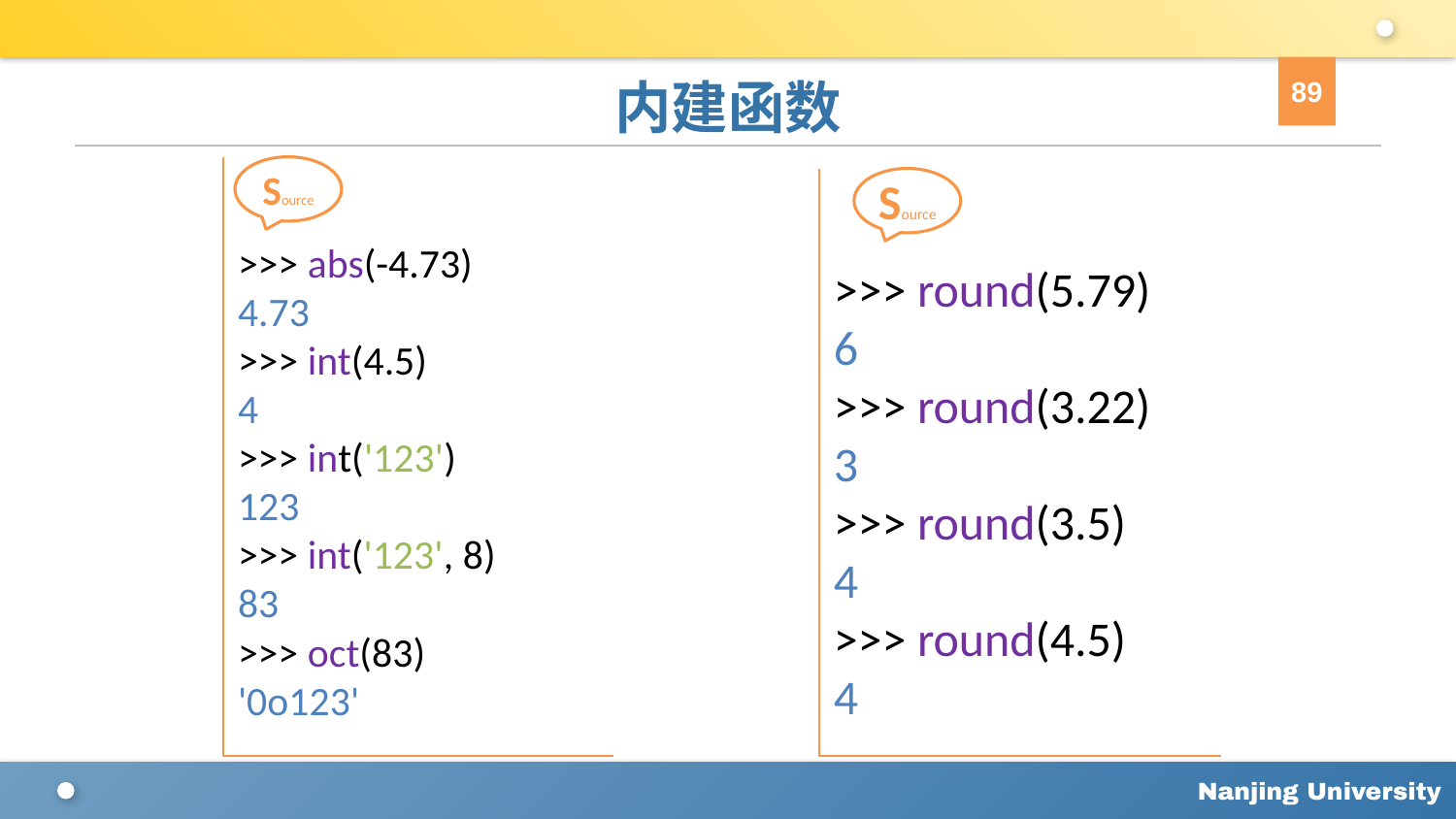

89
# 内建函数

>>> abs(-4.73)
4.73
>>> int(4.5)
4
>>> int('123')
123
>>> int('123', 8)
83
>>> oct(83)
'0o123'
Source

>>> round(5.79)
6
>>> round(3.22)
3
>>> round(3.5)
4
>>> round(4.5)
4
Source